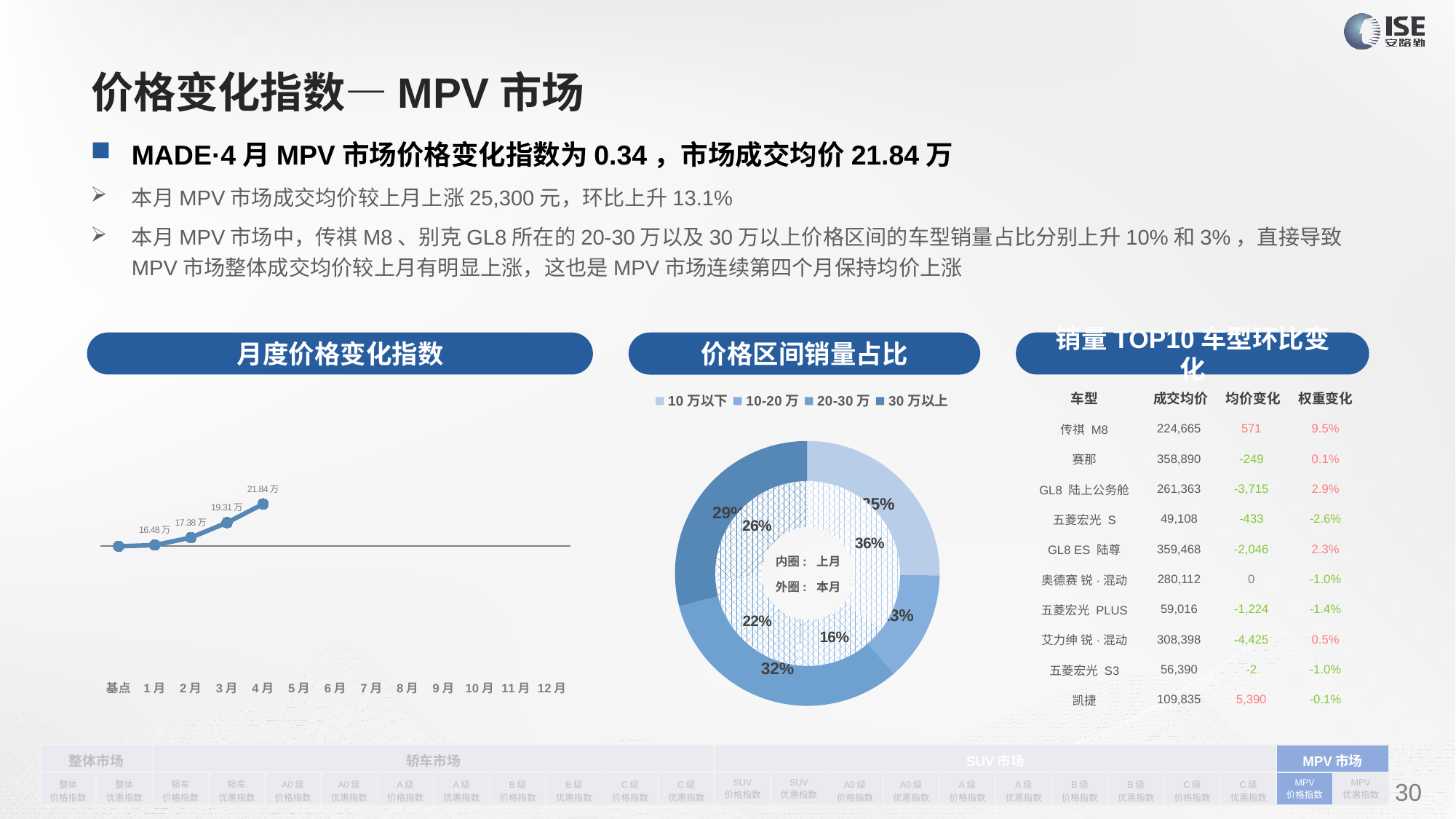

# 价格变化指数—MPV市场
MADE·4月MPV市场价格变化指数为0.34，市场成交均价21.84万
本月MPV市场成交均价较上月上涨25,300元，环比上升13.1%
本月MPV市场中，传祺M8、别克GL8所在的20-30万以及30万以上价格区间的车型销量占比分别上升10%和3%，直接导致MPV市场整体成交均价较上月有明显上涨，这也是MPV市场连续第四个月保持均价上涨
月度价格变化指数

销量TOP10车型环比变化

价格区间销量占比

| 车型 | 成交均价 | 均价变化 | 权重变化 |
| --- | --- | --- | --- |
| 传祺 M8 | 224,665 | 571 | 9.5% |
| 赛那 | 358,890 | -249 | 0.1% |
| GL8 陆上公务舱 | 261,363 | -3,715 | 2.9% |
| 五菱宏光 S | 49,108 | -433 | -2.6% |
| GL8 ES 陆尊 | 359,468 | -2,046 | 2.3% |
| 奥德赛 锐·混动 | 280,112 | 0 | -1.0% |
| 五菱宏光 PLUS | 59,016 | -1,224 | -1.4% |
| 艾力绅 锐·混动 | 308,398 | -4,425 | 0.5% |
| 五菱宏光 S3 | 56,390 | -2 | -1.0% |
| 凯捷 | 109,835 | 5,390 | -0.1% |

### Chart

| Category | 销量 |
|---|---|
| 10万以下 | 12406.0 |
| 10-20万 | 6597.0 |
| 20-30万 | 15885.0 |
| 30万以上 | 14241.0 |

### Chart

| Category | Y2022 |
|---|---|
| 基点 | 0.0 |
| 1月 | 0.01 |
| 2月 | 0.07 |
| 3月 | 0.19 |
| 4月 | 0.34 |
| 5月 | None |
| 6月 | None |
| 7月 | None |
| 8月 | None |
| 9月 | None |
| 10月 | None |
| 11月 | None |
| 12月 | None |

### Chart

| Category | 销量 |
|---|---|
| 10万以下 | 22669.0 |
| 10-20万 | 10389.0 |
| 20-30万 | 14205.0 |
| 30万以上 | 16572.0 |
内圈:  上月
外圈:  本月
| 整体市场 |  | 轿车市场 |  |  |  |  |  |  |  |  |  | SUV市场 |  |  |  |  |  |  |  |  |  | MPV市场 |  |
| --- | --- | --- | --- | --- | --- | --- | --- | --- | --- | --- | --- | --- | --- | --- | --- | --- | --- | --- | --- | --- | --- | --- | --- |
| 整体 价格指数 | 整体 优惠指数 | 轿车 价格指数 | 轿车 优惠指数 | A0级 价格指数 | A0级 优惠指数 | A级 价格指数 | A级 优惠指数 | B级 价格指数 | B级 优惠指数 | C级 价格指数 | C级 优惠指数 | SUV 价格指数 | SUV 优惠指数 | A0级 价格指数 | A0级 优惠指数 | A级 价格指数 | A级 优惠指数 | B级 价格指数 | B级 优惠指数 | C级 价格指数 | C级 优惠指数 | MPV 价格指数 | MPV 优惠指数 |
请在插入菜单—页眉和页脚中修改此 文本
30